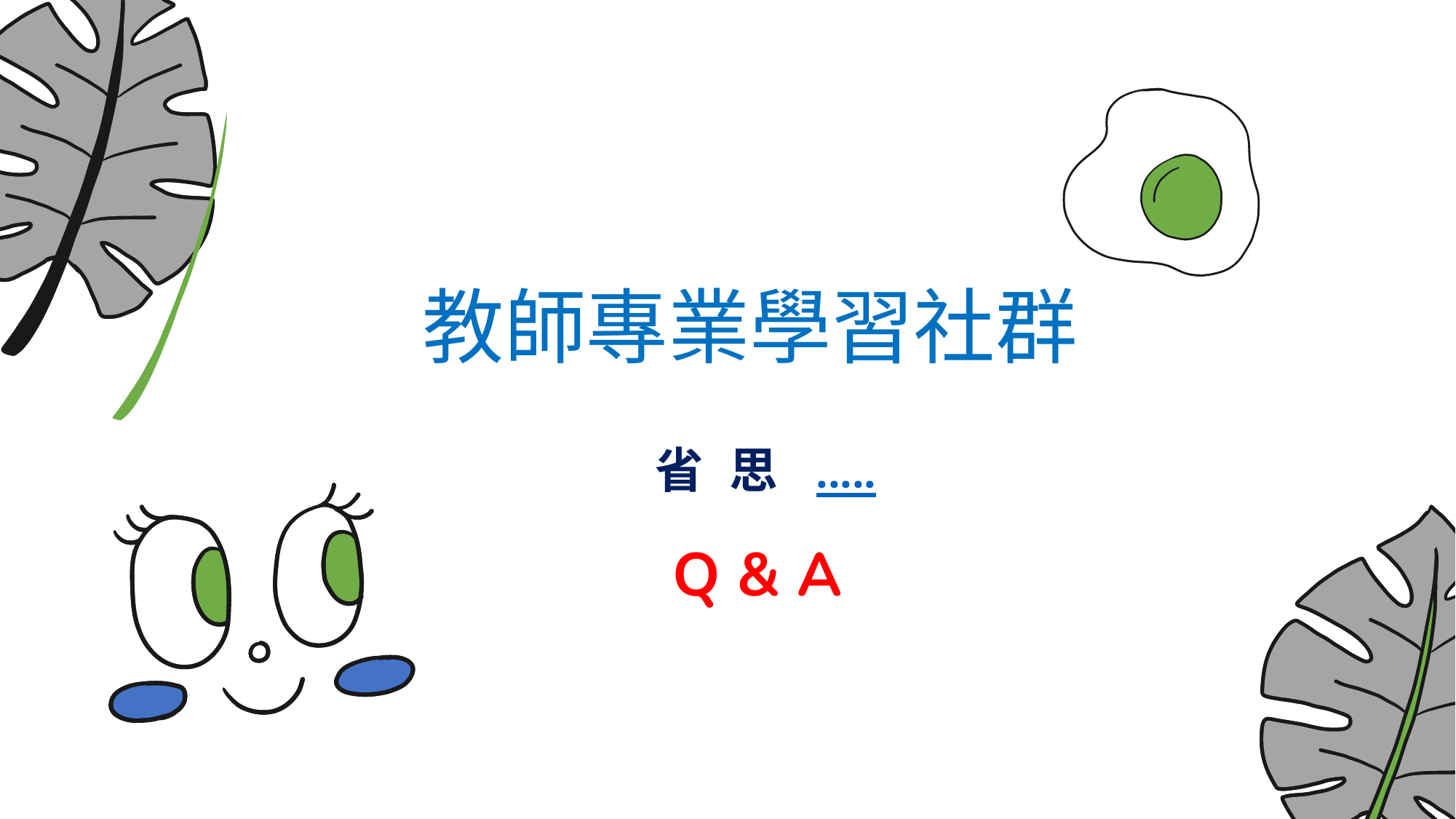

教師專業學習社群
省  思  .....
Q & A